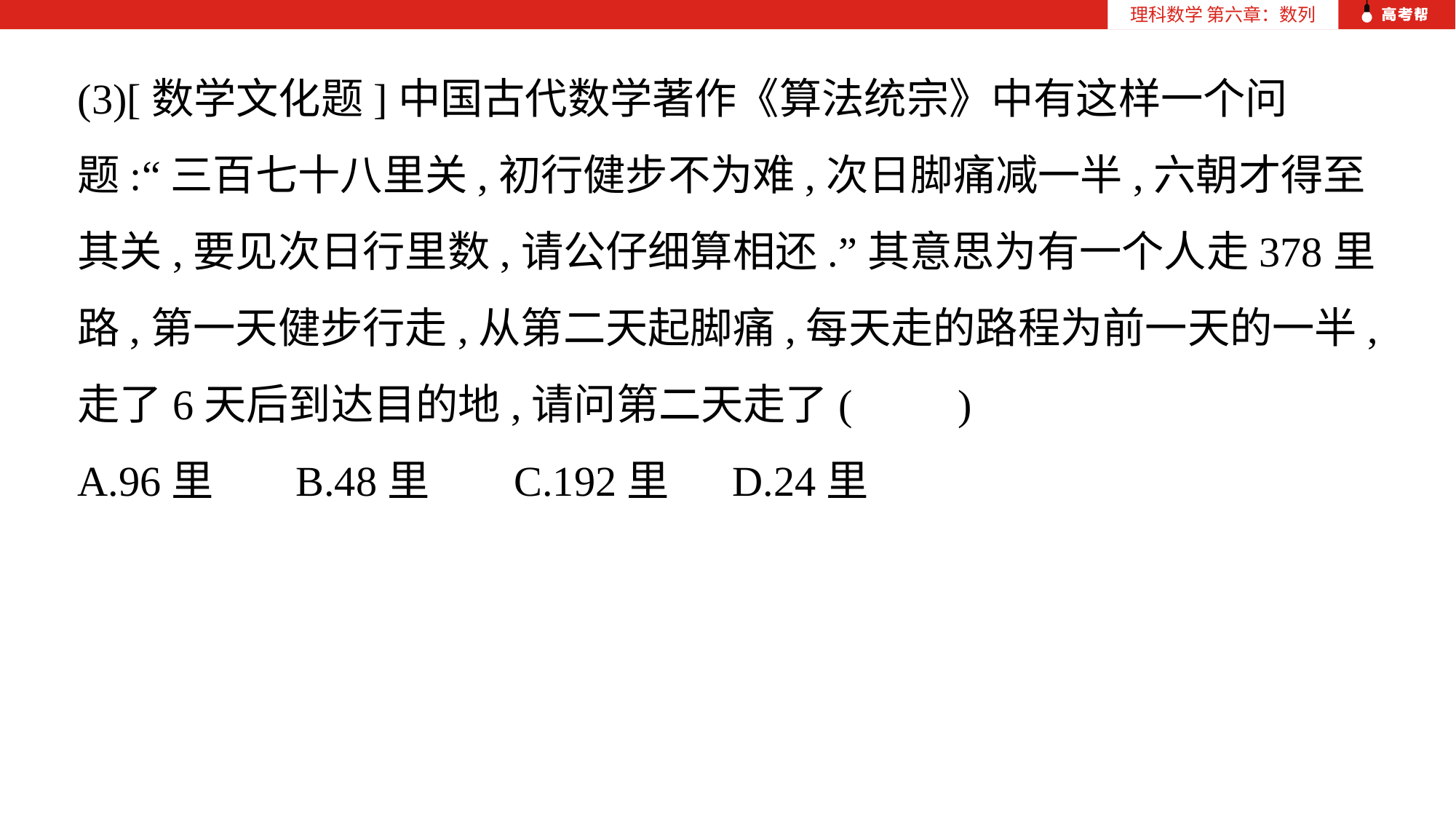

(3)[数学文化题]中国古代数学著作《算法统宗》中有这样一个问题:“三百七十八里关,初行健步不为难,次日脚痛减一半,六朝才得至其关,要见次日行里数,请公仔细算相还.”其意思为有一个人走378里路,第一天健步行走,从第二天起脚痛,每天走的路程为前一天的一半,走了6天后到达目的地,请问第二天走了(　　)
A.96里	B.48里	C.192里	D.24里